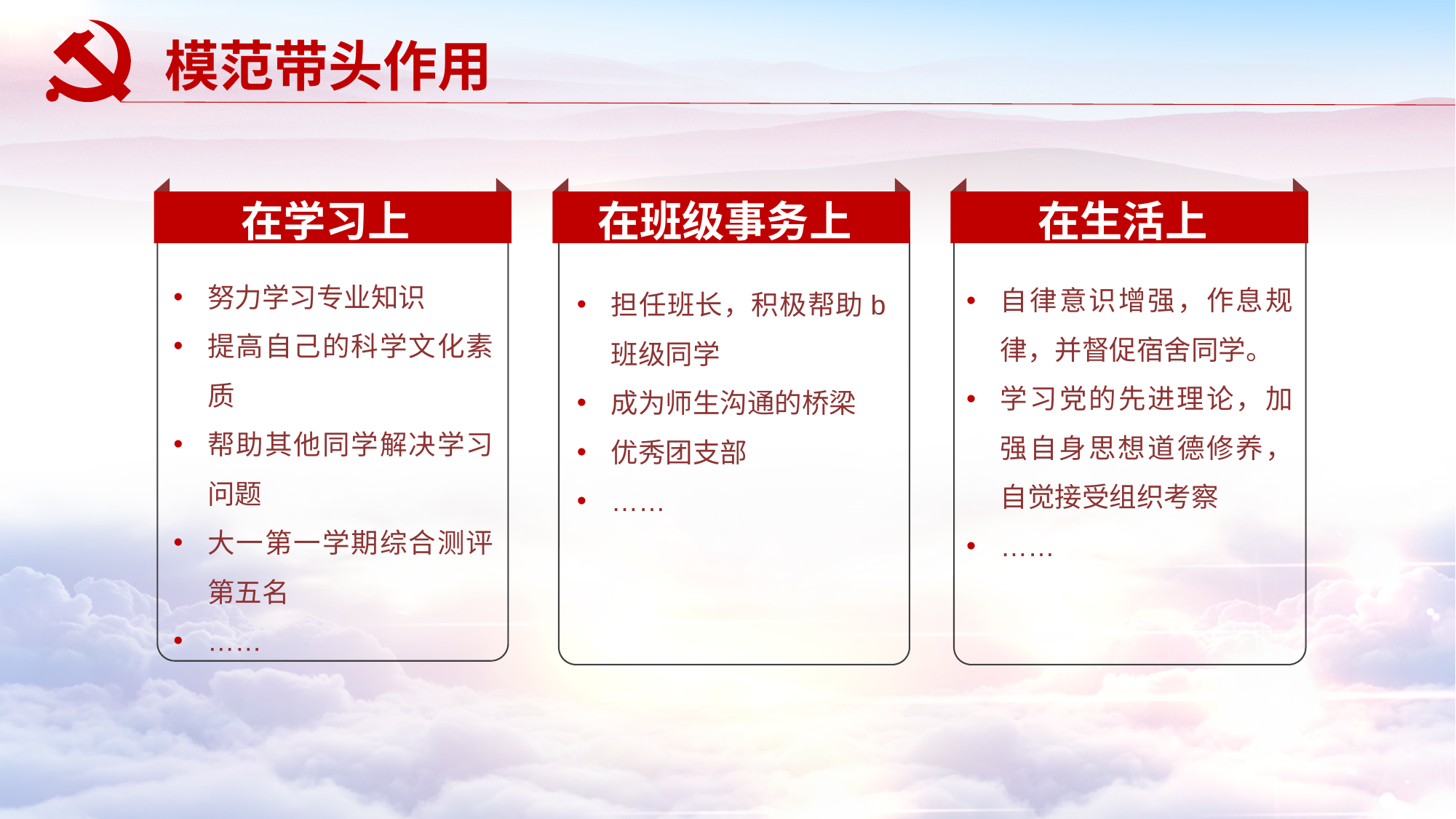

模范带头作用

在学习上
在班级事务上
在生活上

努力学习专业知识
提高自己的科学文化素质
帮助其他同学解决学习问题
大一第一学期综合测评第五名
……
自律意识增强，作息规律，并督促宿舍同学。
学习党的先进理论，加强自身思想道德修养，自觉接受组织考察
……
担任班长，积极帮助b班级同学
成为师生沟通的桥梁
优秀团支部
……